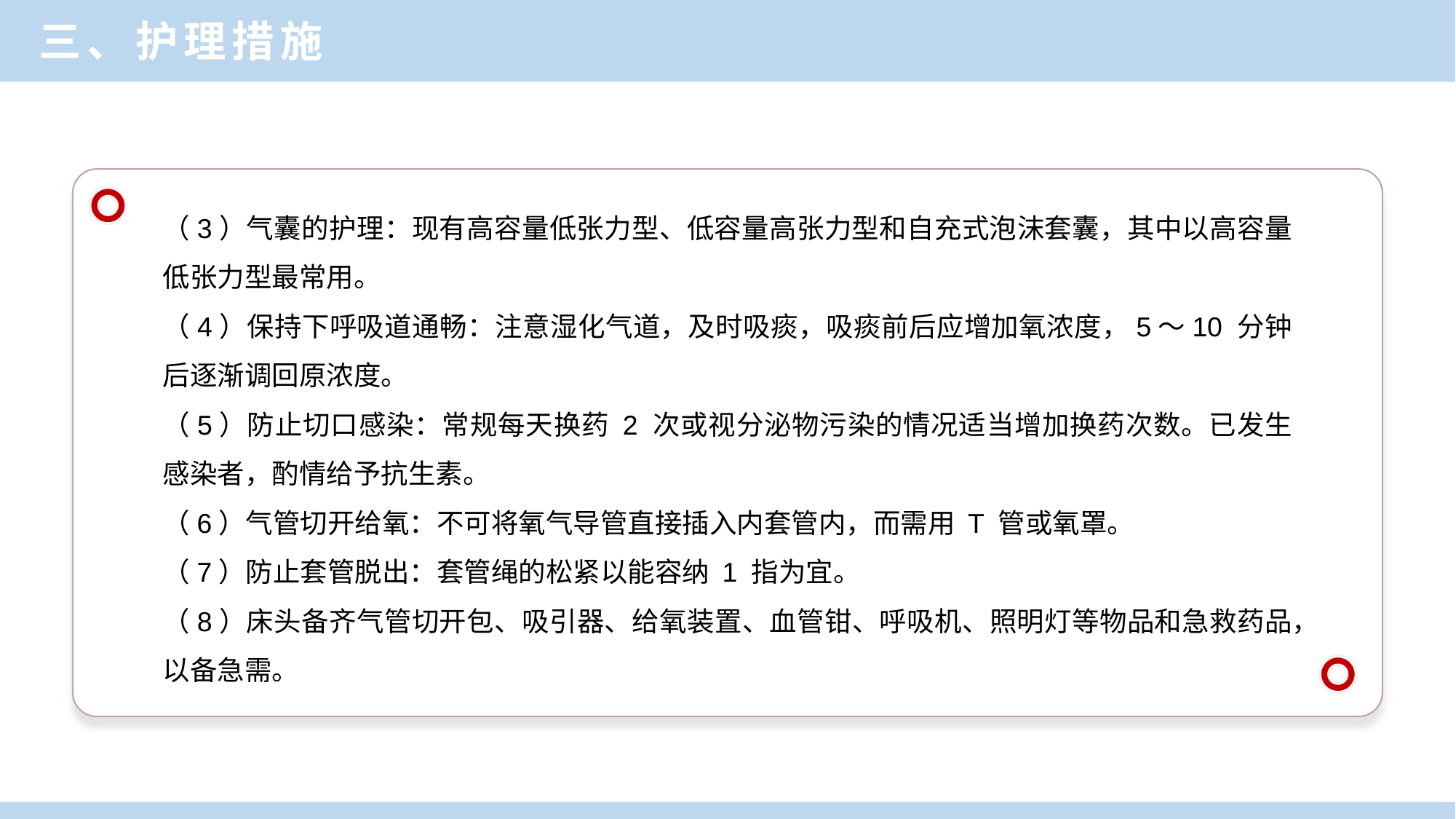

三、护理措施

（3）气囊的护理：现有高容量低张力型、低容量高张力型和自充式泡沫套囊，其中以高容量低张力型最常用。
（4）保持下呼吸道通畅：注意湿化气道，及时吸痰，吸痰前后应增加氧浓度，5～10 分钟后逐渐调回原浓度。
（5）防止切口感染：常规每天换药 2 次或视分泌物污染的情况适当增加换药次数。已发生感染者，酌情给予抗生素。
（6）气管切开给氧：不可将氧气导管直接插入内套管内，而需用 T 管或氧罩。
（7）防止套管脱出：套管绳的松紧以能容纳 1 指为宜。
（8）床头备齐气管切开包、吸引器、给氧装置、血管钳、呼吸机、照明灯等物品和急救药品，以备急需。